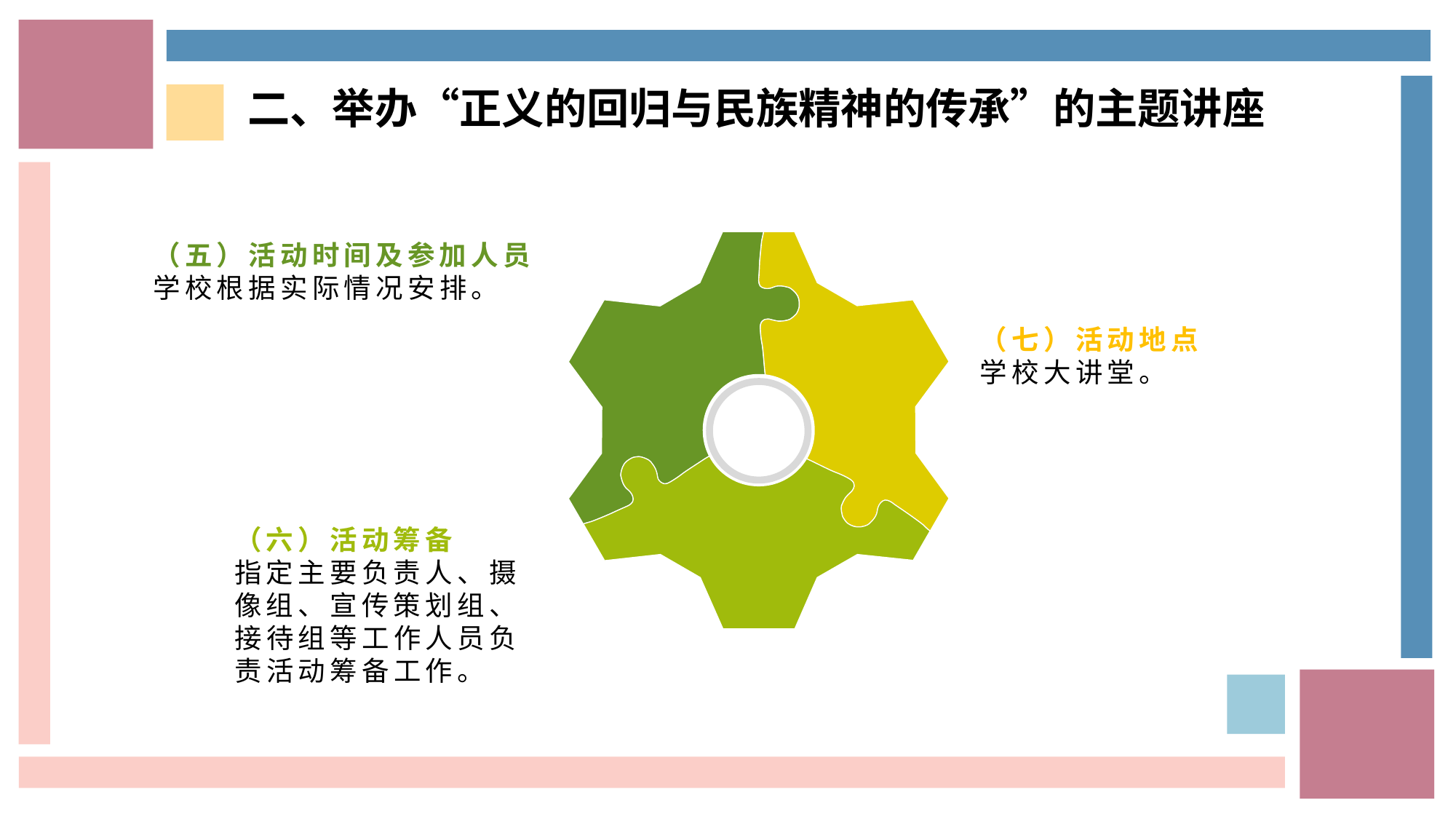

二、举办“正义的回归与民族精神的传承”的主题讲座

（五）活动时间及参加人员
学校根据实际情况安排。
（七）活动地点
学校大讲堂。

（六）活动筹备
指定主要负责人、摄像组、宣传策划组、接待组等工作人员负责活动筹备工作。